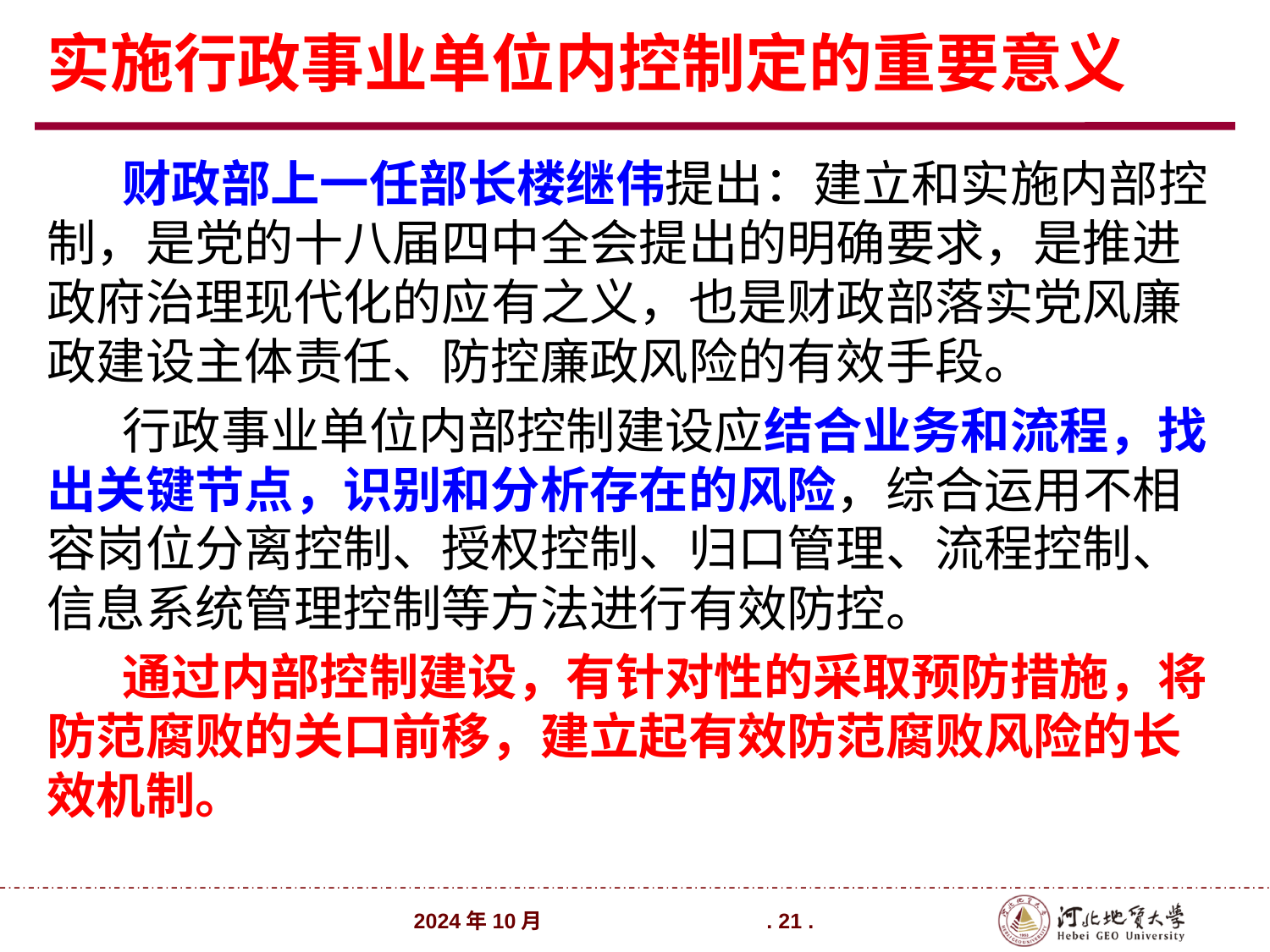

# 实施行政事业单位内控制定的重要意义
财政部上一任部长楼继伟提出：建立和实施内部控制，是党的十八届四中全会提出的明确要求，是推进政府治理现代化的应有之义，也是财政部落实党风廉政建设主体责任、防控廉政风险的有效手段。
行政事业单位内部控制建设应结合业务和流程，找出关键节点，识别和分析存在的风险，综合运用不相容岗位分离控制、授权控制、归口管理、流程控制、信息系统管理控制等方法进行有效防控。
通过内部控制建设，有针对性的采取预防措施，将防范腐败的关口前移，建立起有效防范腐败风险的长效机制。
2024年10月                                             . 21 .